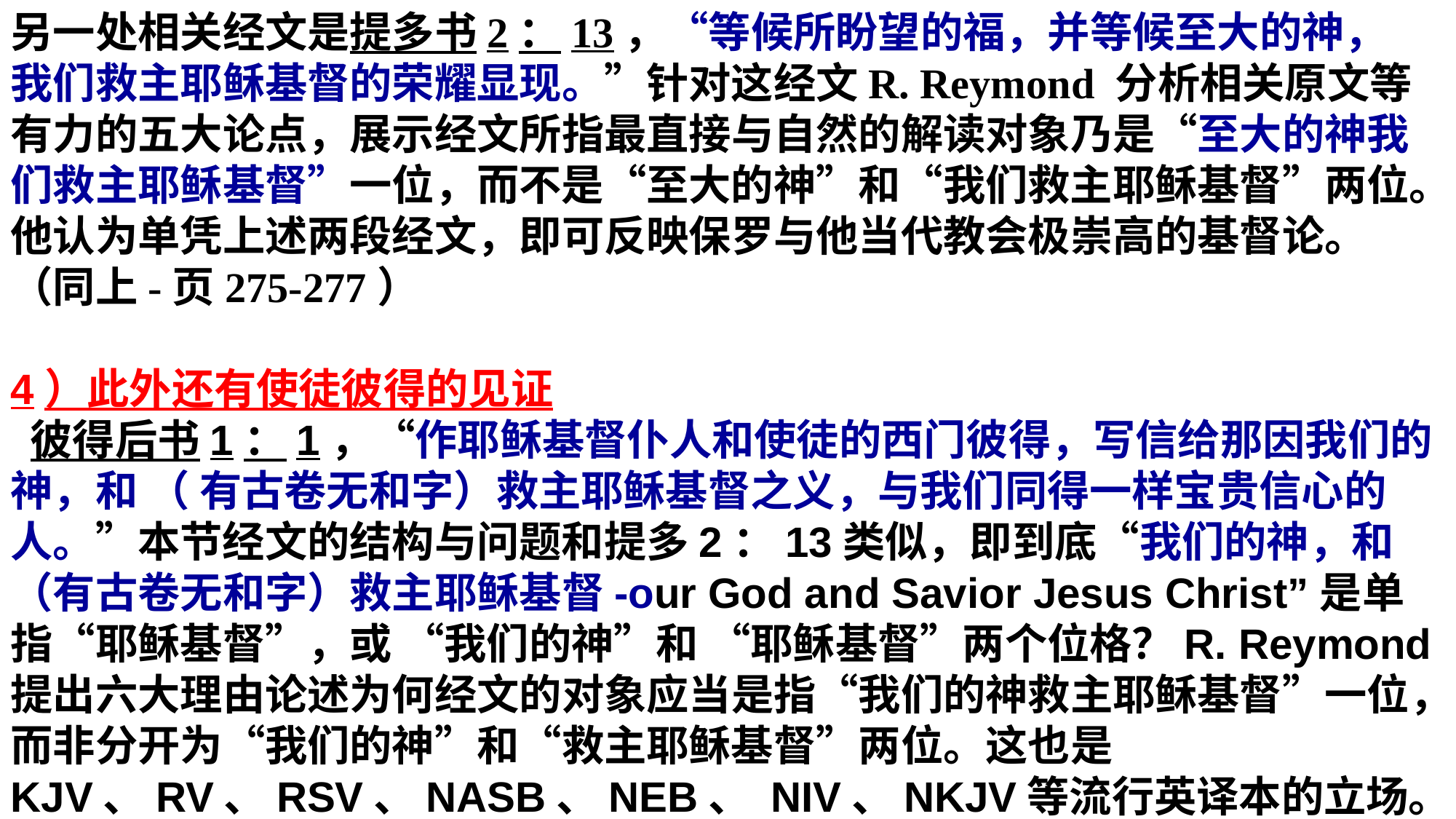

另一处相关经文是提多书2：13，“等候所盼望的福，并等候至大的神， 我们救主耶稣基督的荣耀显现。”针对这经文R. Reymond 分析相关原文等有力的五大论点，展示经文所指最直接与自然的解读对象乃是“至大的神我们救主耶稣基督”一位，而不是“至大的神”和“我们救主耶稣基督”两位。他认为单凭上述两段经文，即可反映保罗与他当代教会极崇高的基督论。（同上-页275-277）

4）此外还有使徒彼得的见证
 彼得后书1：1，“作耶稣基督仆人和使徒的西门彼得，写信给那因我们的神，和 （ 有古卷无和字）救主耶稣基督之义，与我们同得一样宝贵信心的人。”本节经文的结构与问题和提多2：13类似，即到底“我们的神，和（有古卷无和字）救主耶稣基督-our God and Savior Jesus Christ”是单指“耶稣基督”，或 “我们的神”和 “耶稣基督”两个位格？R. Reymond 提出六大理由论述为何经文的对象应当是指“我们的神救主耶稣基督”一位，而非分开为“我们的神”和“救主耶稣基督”两位。这也是KJV、RV、RSV、NASB、NEB、 NIV、NKJV等流行英译本的立场。（参-页289-290）